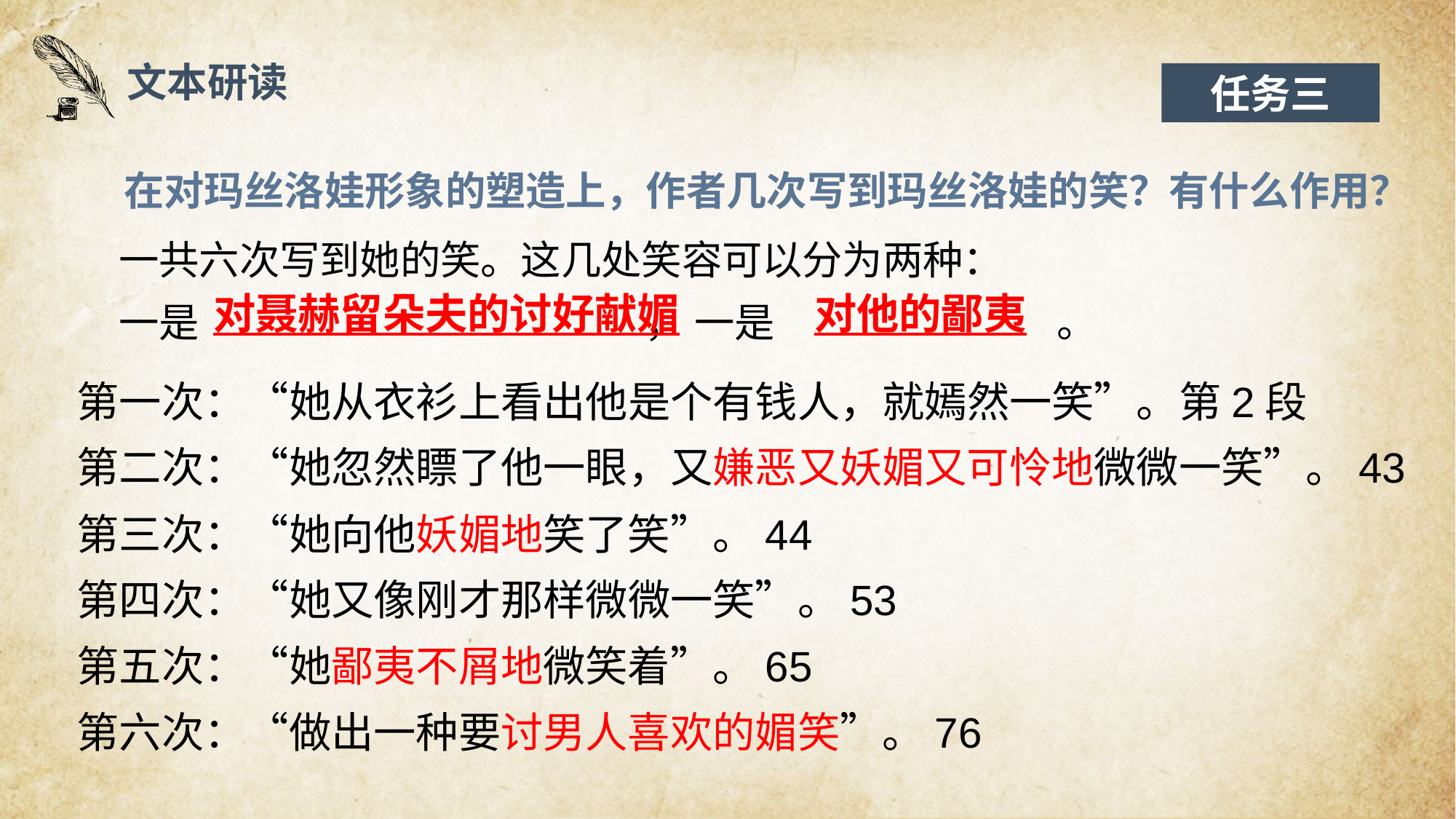

文本研读
任务三
在对玛丝洛娃形象的塑造上，作者几次写到玛丝洛娃的笑？有什么作用？
一共六次写到她的笑。这几处笑容可以分为两种：
一是                                                 ， 一是                               。
对聂赫留朵夫的讨好献媚
对他的鄙夷
第一次：“她从衣衫上看出他是个有钱人，就嫣然一笑”。第2段
第二次：“她忽然瞟了他一眼，又嫌恶又妖媚又可怜地微微一笑”。43
第三次：“她向他妖媚地笑了笑”。44
第四次：“她又像刚才那样微微一笑”。53
第五次：“她鄙夷不屑地微笑着”。65
第六次：“做出一种要讨男人喜欢的媚笑”。76